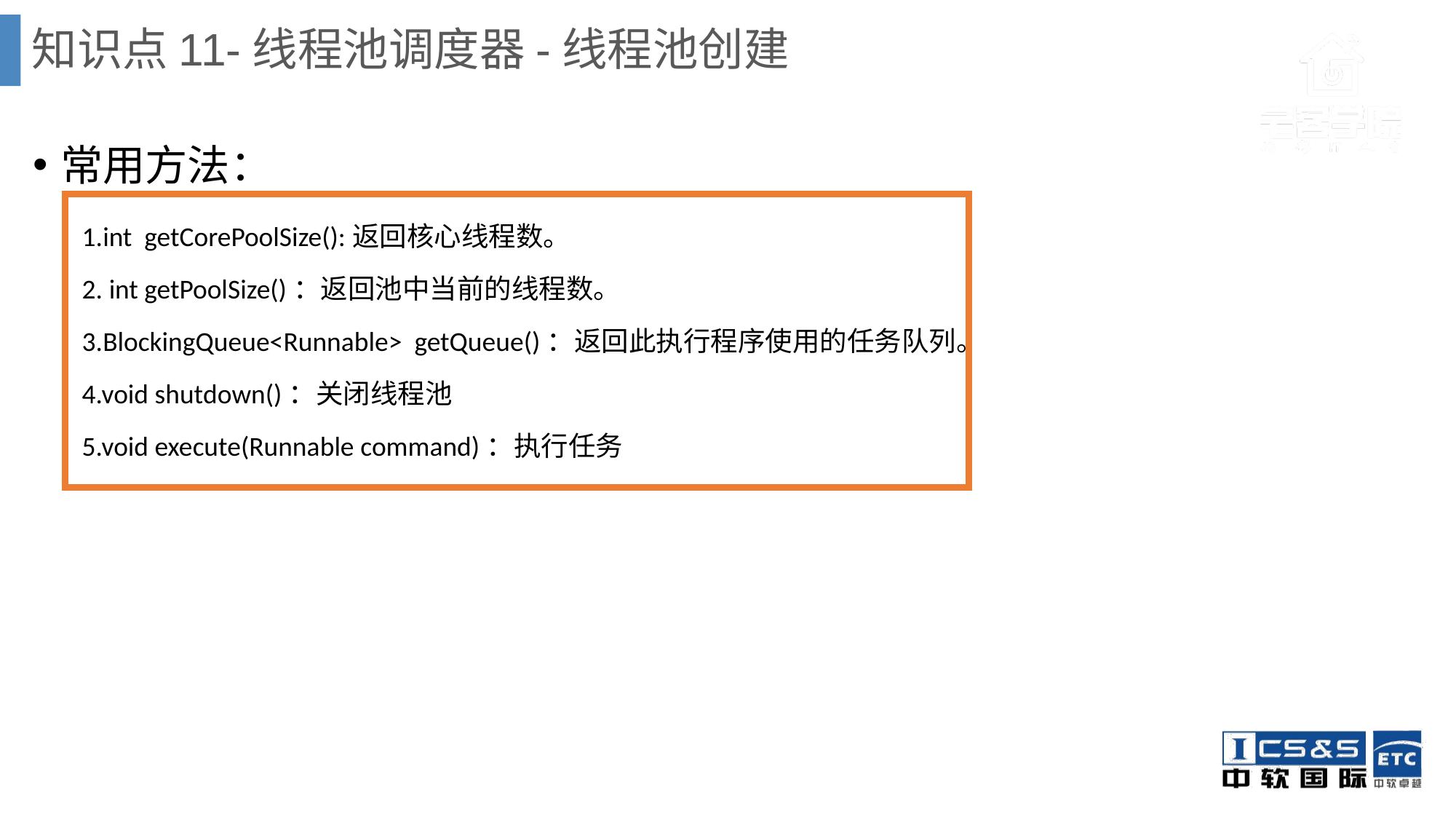

# 知识点11-线程池调度器-线程池创建
常用方法：

1.int  getCorePoolSize():返回核心线程数。
2. int getPoolSize()：返回池中当前的线程数。
3.BlockingQueue<Runnable>  getQueue()：返回此执行程序使用的任务队列。
4.void shutdown()：关闭线程池
5.void execute(Runnable command)：执行任务